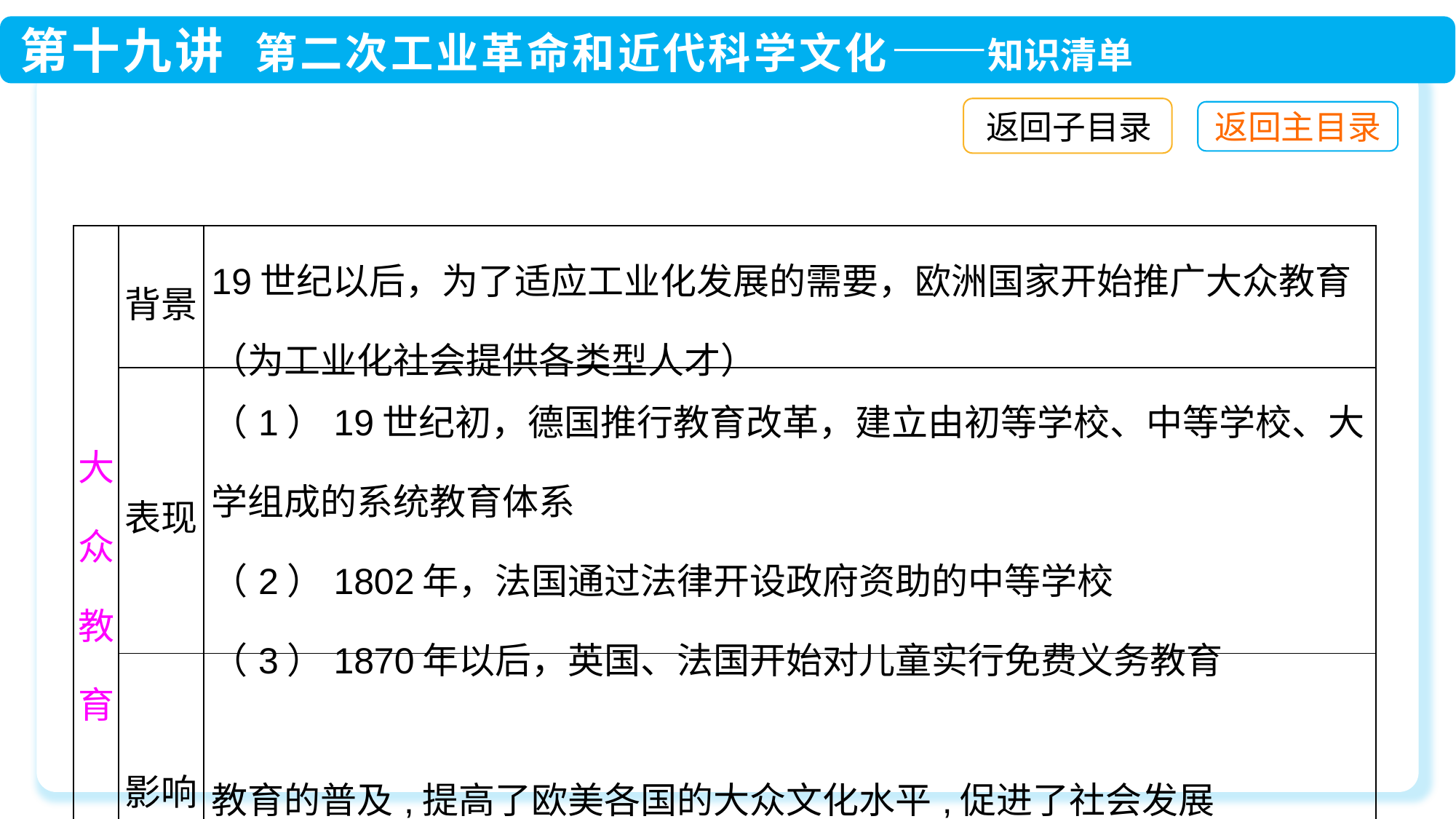

返回子目录
| 大众教育 | 背景 | 19世纪以后，为了适应工业化发展的需要，欧洲国家开始推广大众教育（为工业化社会提供各类型人才） |
| --- | --- | --- |
|  | 表现 | （1）19世纪初，德国推行教育改革，建立由初等学校、中等学校、大学组成的系统教育体系 （2）1802年，法国通过法律开设政府资助的中等学校 （3）1870年以后，英国、法国开始对儿童实行免费义务教育 |
|  | 影响 | 教育的普及,提高了欧美各国的大众文化水平,促进了社会发展 |